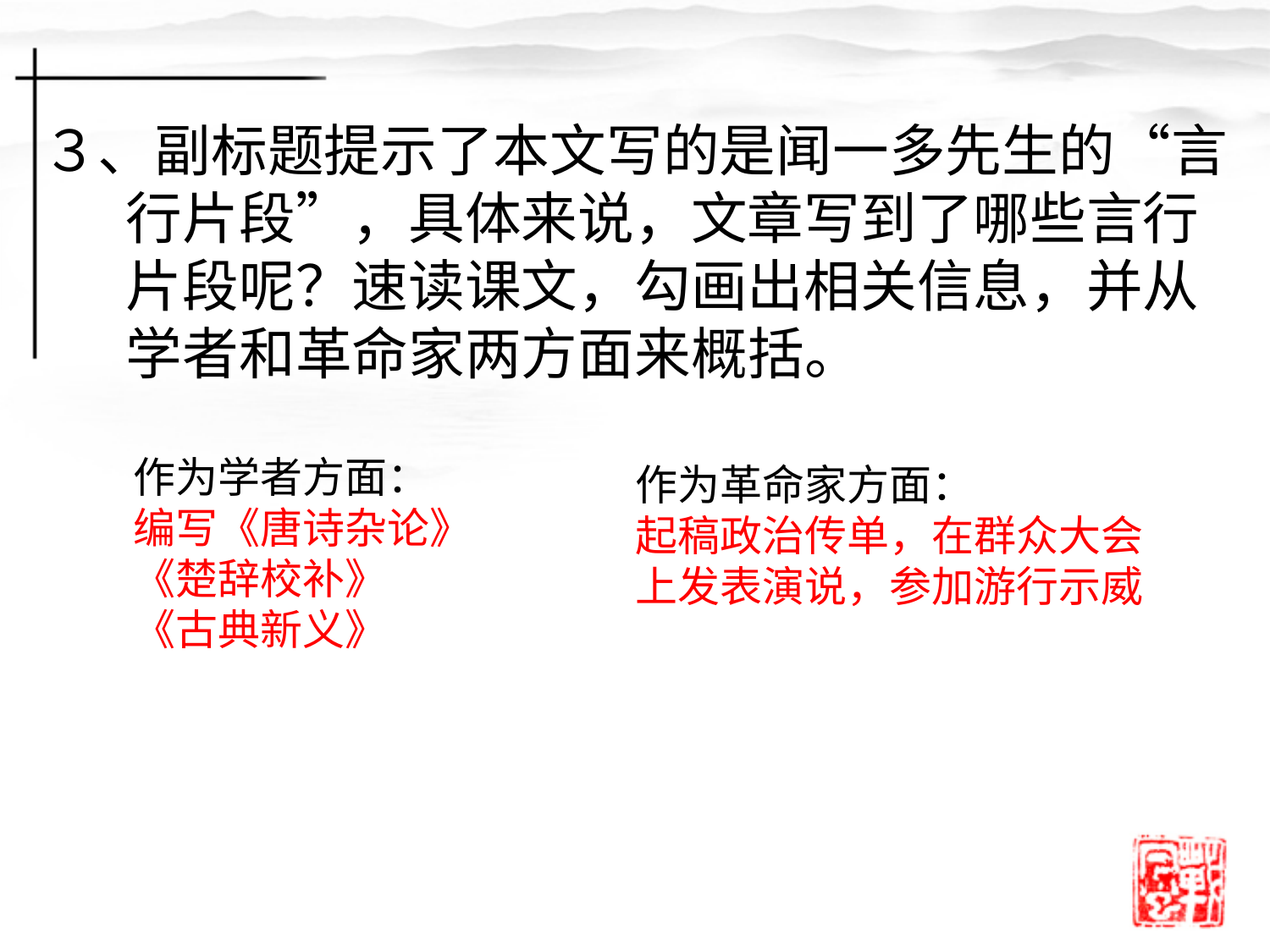

３、副标题提示了本文写的是闻一多先生的“言行片段”，具体来说，文章写到了哪些言行片段呢？速读课文，勾画出相关信息，并从学者和革命家两方面来概括。
作为学者方面：
编写《唐诗杂论》
《楚辞校补》
《古典新义》
作为革命家方面：
起稿政治传单，在群众大会上发表演说，参加游行示威